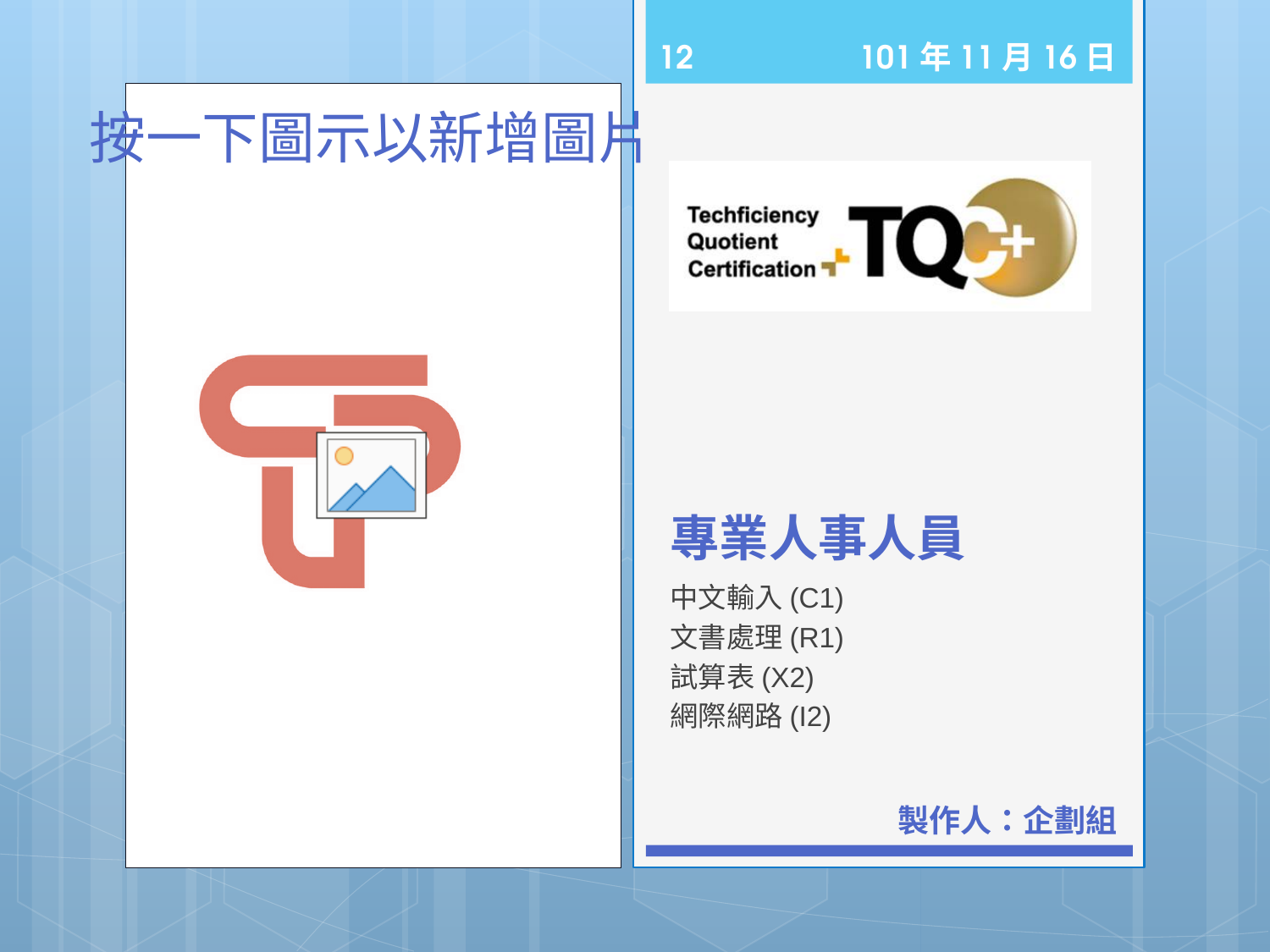

12
101年11月16日

# 專業人事人員
中文輸入(C1)
文書處理(R1)
試算表(X2)
網際網路(I2)
製作人：企劃組